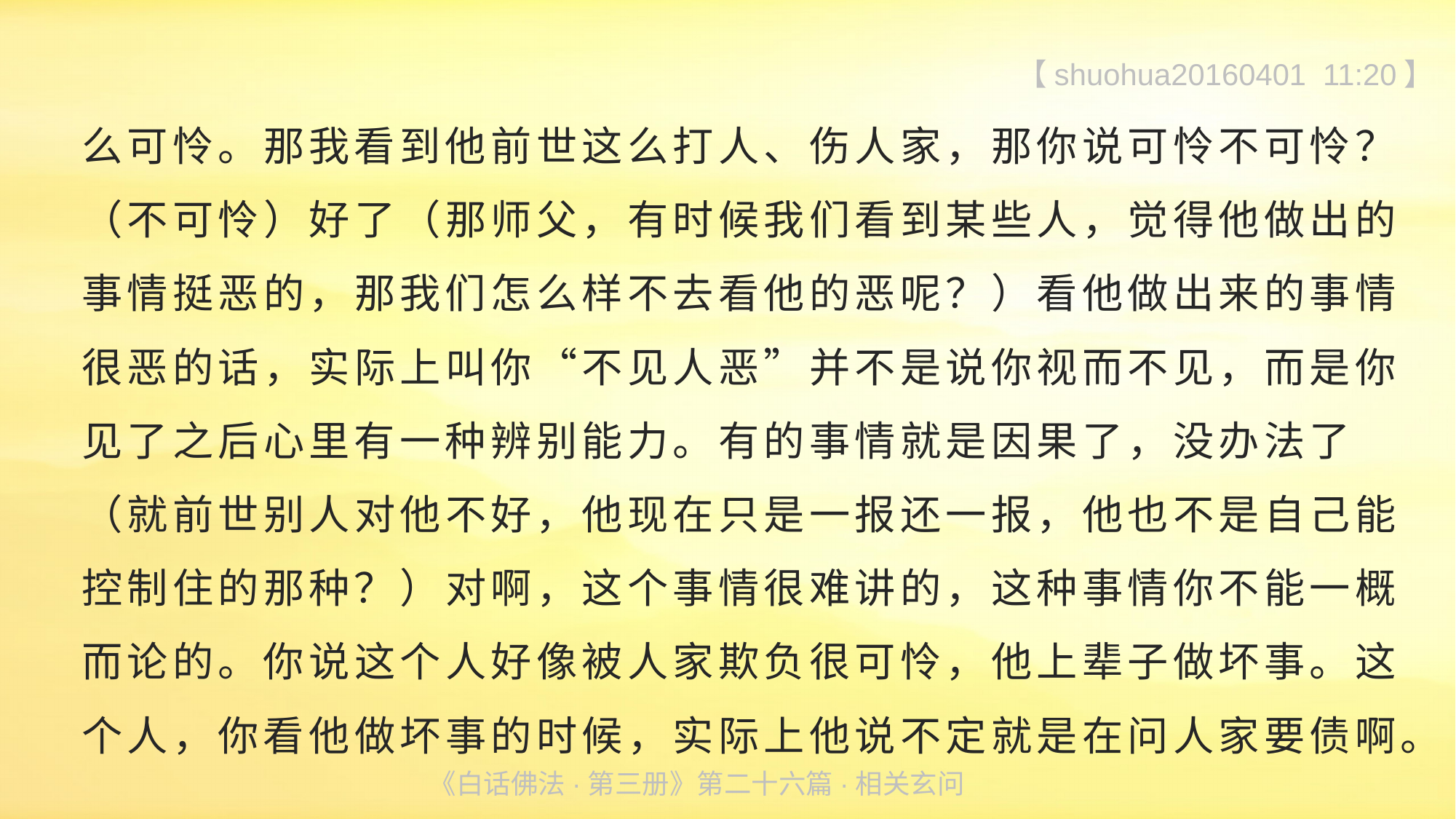

【shuohua20160401  11:20】
么可怜。那我看到他前世这么打人、伤人家，那你说可怜不可怜？（不可怜）好了（那师父，有时候我们看到某些人，觉得他做出的事情挺恶的，那我们怎么样不去看他的恶呢？）看他做出来的事情很恶的话，实际上叫你“不见人恶”并不是说你视而不见，而是你见了之后心里有一种辨别能力。有的事情就是因果了，没办法了（就前世别人对他不好，他现在只是一报还一报，他也不是自己能控制住的那种？）对啊，这个事情很难讲的，这种事情你不能一概而论的。你说这个人好像被人家欺负很可怜，他上辈子做坏事。这个人，你看他做坏事的时候，实际上他说不定就是在问人家要债啊。
《白话佛法·第三册》第二十六篇·相关玄问